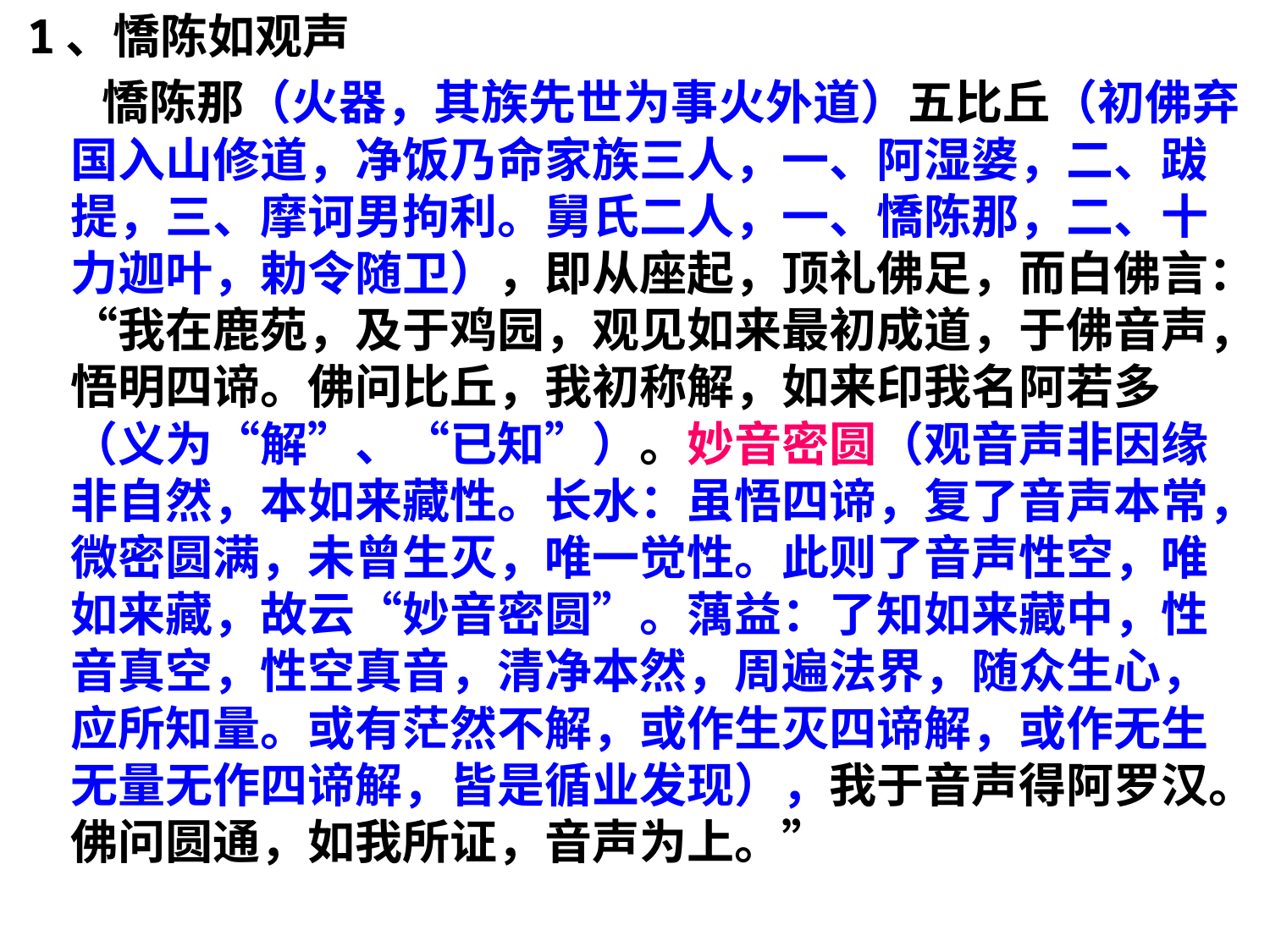

1、憍陈如观声
      憍陈那（火器，其族先世为事火外道）五比丘（初佛弃国入山修道，净饭乃命家族三人，一、阿湿婆，二、跋提，三、摩诃男拘利。舅氏二人，一、憍陈那，二、十力迦叶，勅令随卫），即从座起，顶礼佛足，而白佛言：“我在鹿苑，及于鸡园，观见如来最初成道，于佛音声，悟明四谛。佛问比丘，我初称解，如来印我名阿若多（义为“解”、“已知”）。妙音密圆（观音声非因缘非自然，本如来藏性。长水：虽悟四谛，复了音声本常，微密圆满，未曾生灭，唯一觉性。此则了音声性空，唯如来藏，故云“妙音密圆”。蕅益：了知如来藏中，性音真空，性空真音，清净本然，周遍法界，随众生心，应所知量。或有茫然不解，或作生灭四谛解，或作无生无量无作四谛解，皆是循业发现），我于音声得阿罗汉。佛问圆通，如我所证，音声为上。”